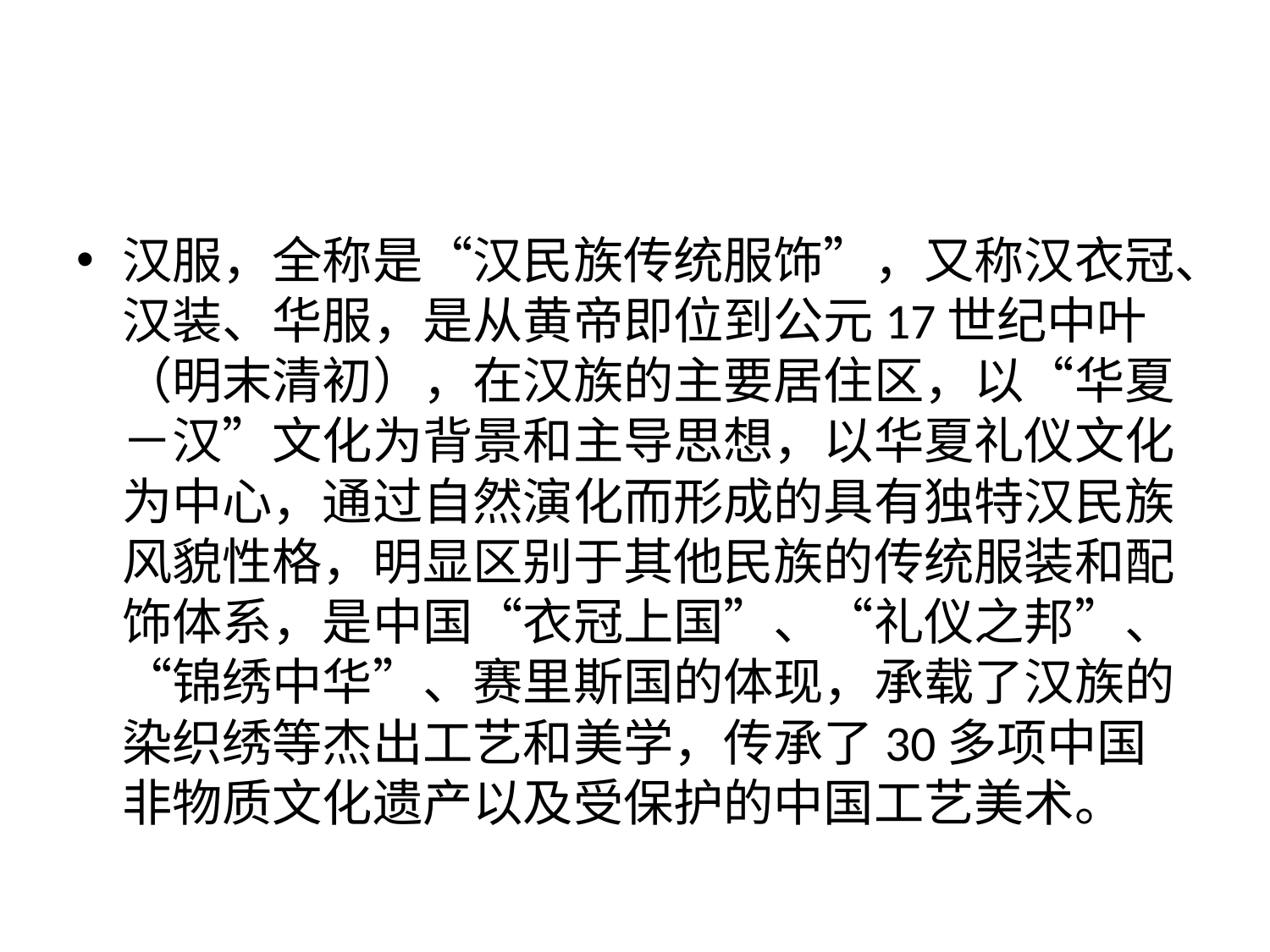

#
汉服，全称是“汉民族传统服饰”，又称汉衣冠、汉装、华服，是从黄帝即位到公元17世纪中叶（明末清初），在汉族的主要居住区，以“华夏－汉”文化为背景和主导思想，以华夏礼仪文化为中心，通过自然演化而形成的具有独特汉民族风貌性格，明显区别于其他民族的传统服装和配饰体系，是中国“衣冠上国”、“礼仪之邦”、“锦绣中华”、赛里斯国的体现，承载了汉族的染织绣等杰出工艺和美学，传承了30多项中国非物质文化遗产以及受保护的中国工艺美术。